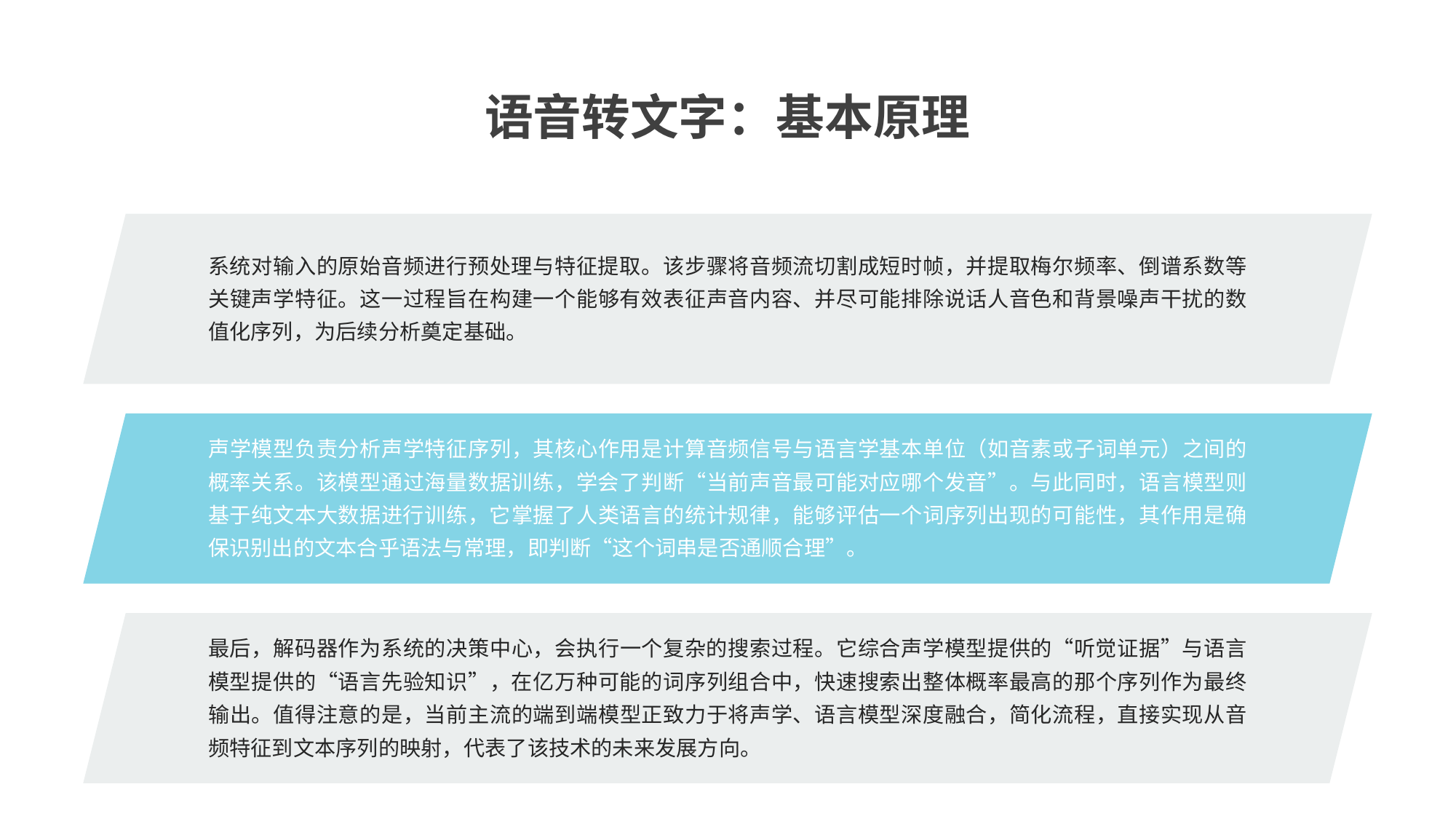

语音转文字：基本原理
系统对输入的原始音频进行预处理与特征提取。该步骤将音频流切割成短时帧，并提取梅尔频率、倒谱系数等关键声学特征。这一过程旨在构建一个能够有效表征声音内容、并尽可能排除说话人音色和背景噪声干扰的数值化序列，为后续分析奠定基础。
声学模型负责分析声学特征序列，其核心作用是计算音频信号与语言学基本单位（如音素或子词单元）之间的概率关系。该模型通过海量数据训练，学会了判断“当前声音最可能对应哪个发音”。与此同时，语言模型则基于纯文本大数据进行训练，它掌握了人类语言的统计规律，能够评估一个词序列出现的可能性，其作用是确保识别出的文本合乎语法与常理，即判断“这个词串是否通顺合理”。
最后，解码器作为系统的决策中心，会执行一个复杂的搜索过程。它综合声学模型提供的“听觉证据”与语言模型提供的“语言先验知识”，在亿万种可能的词序列组合中，快速搜索出整体概率最高的那个序列作为最终输出。值得注意的是，当前主流的端到端模型正致力于将声学、语言模型深度融合，简化流程，直接实现从音频特征到文本序列的映射，代表了该技术的未来发展方向。